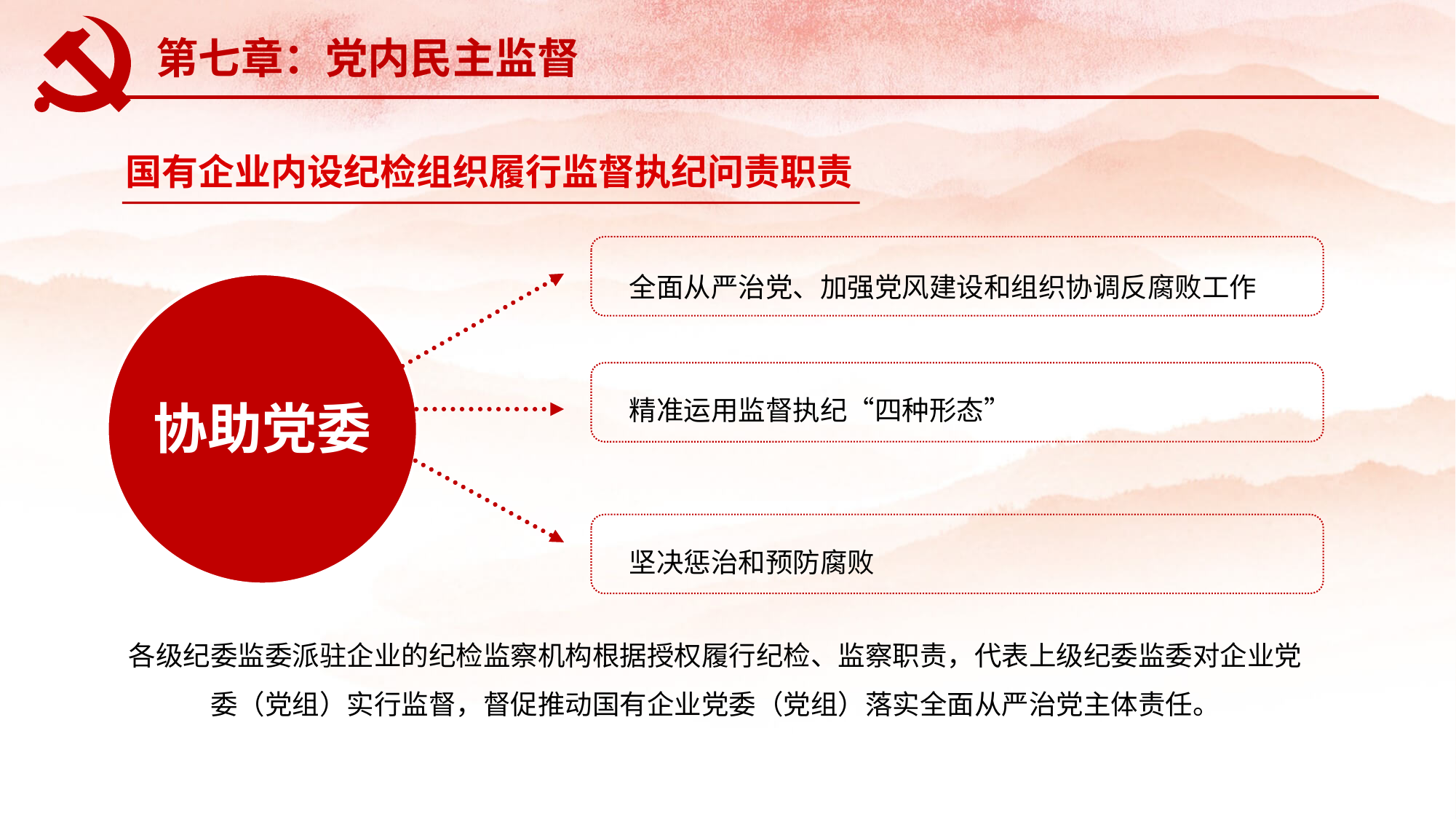

第七章：党内民主监督

国有企业内设纪检组织履行监督执纪问责职责

全面从严治党、加强党风建设和组织协调反腐败工作

精准运用监督执纪“四种形态”
协助党委

坚决惩治和预防腐败
各级纪委监委派驻企业的纪检监察机构根据授权履行纪检、监察职责，代表上级纪委监委对企业党委（党组）实行监督，督促推动国有企业党委（党组）落实全面从严治党主体责任。